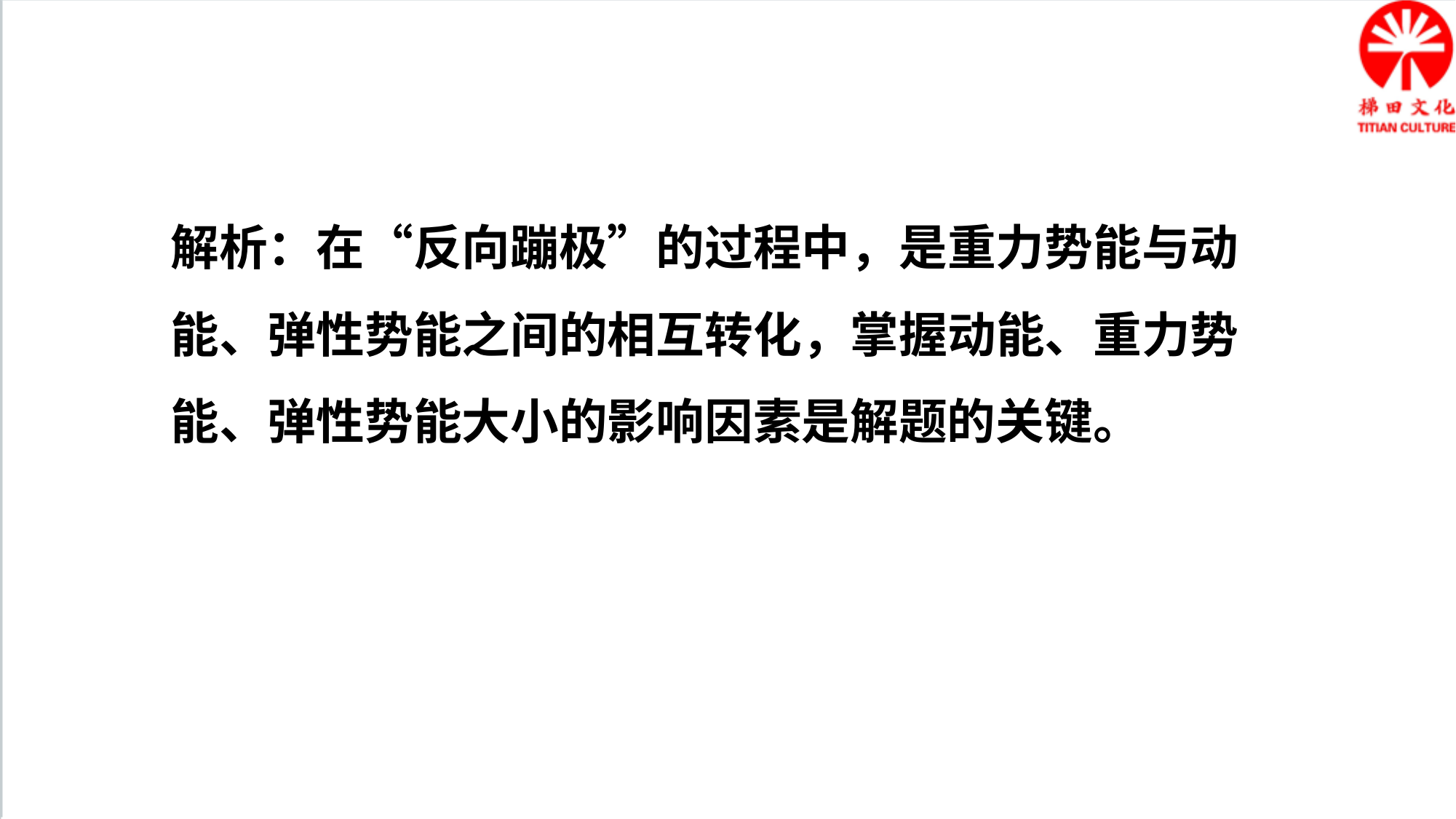

解析：在“反向蹦极”的过程中，是重力势能与动能、弹性势能之间的相互转化，掌握动能、重力势能、弹性势能大小的影响因素是解题的关键。